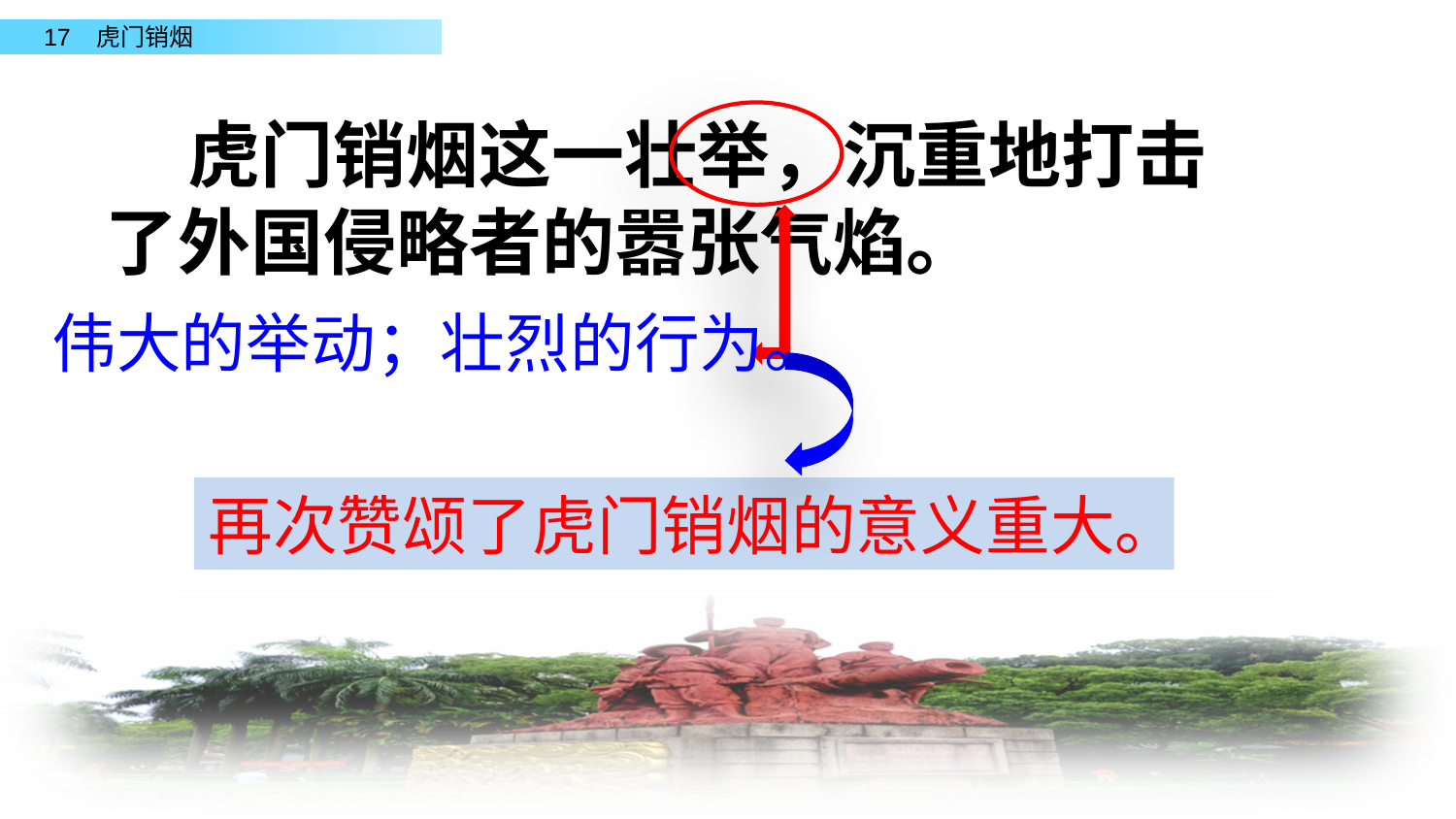

虎门销烟这一壮举，沉重地打击了外国侵略者的嚣张气焰。

伟大的举动；壮烈的行为。

再次赞颂了虎门销烟的意义重大。